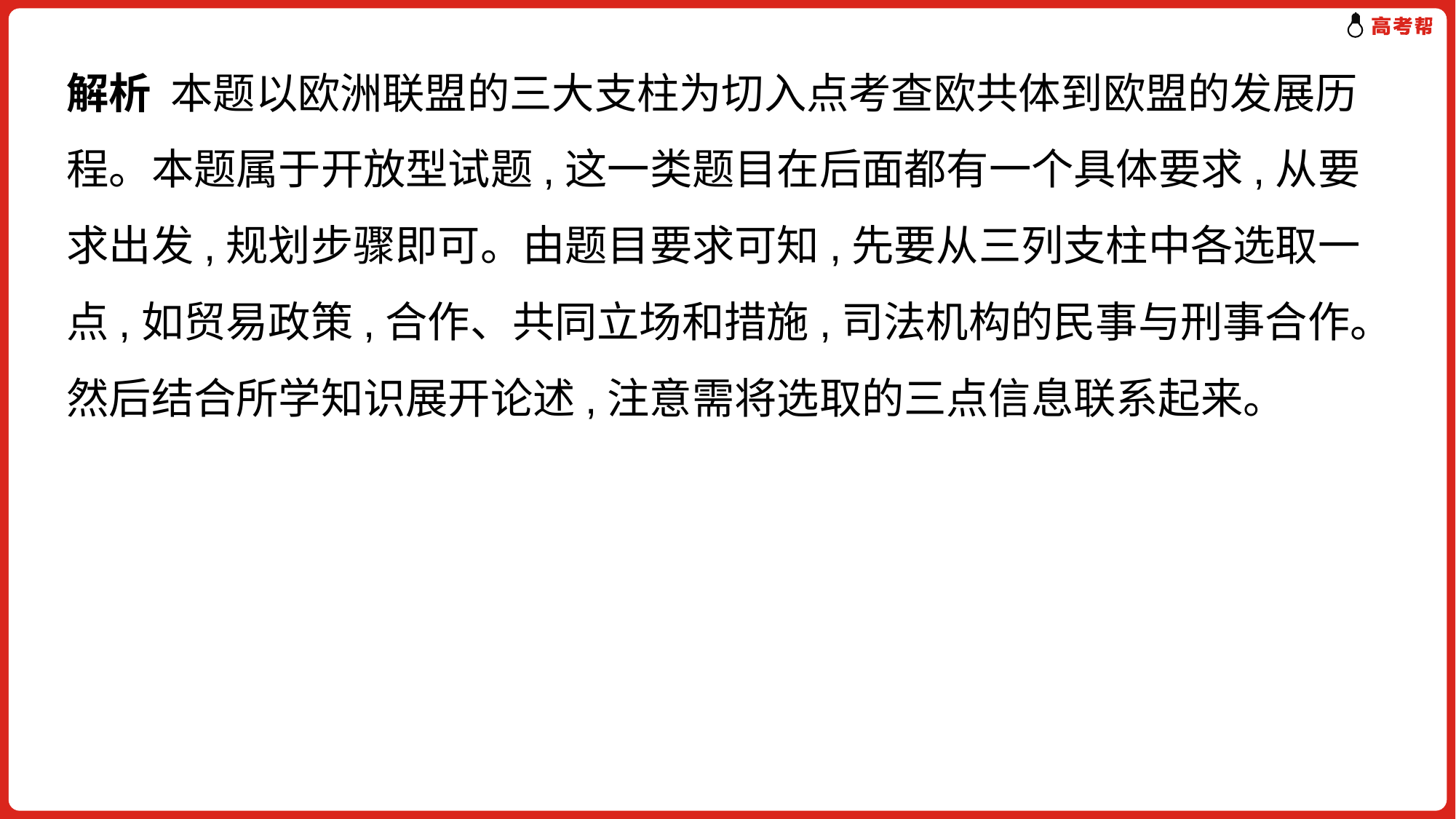

解析  本题以欧洲联盟的三大支柱为切入点考查欧共体到欧盟的发展历程。本题属于开放型试题,这一类题目在后面都有一个具体要求,从要求出发,规划步骤即可。由题目要求可知,先要从三列支柱中各选取一点,如贸易政策,合作、共同立场和措施,司法机构的民事与刑事合作。然后结合所学知识展开论述,注意需将选取的三点信息联系起来。